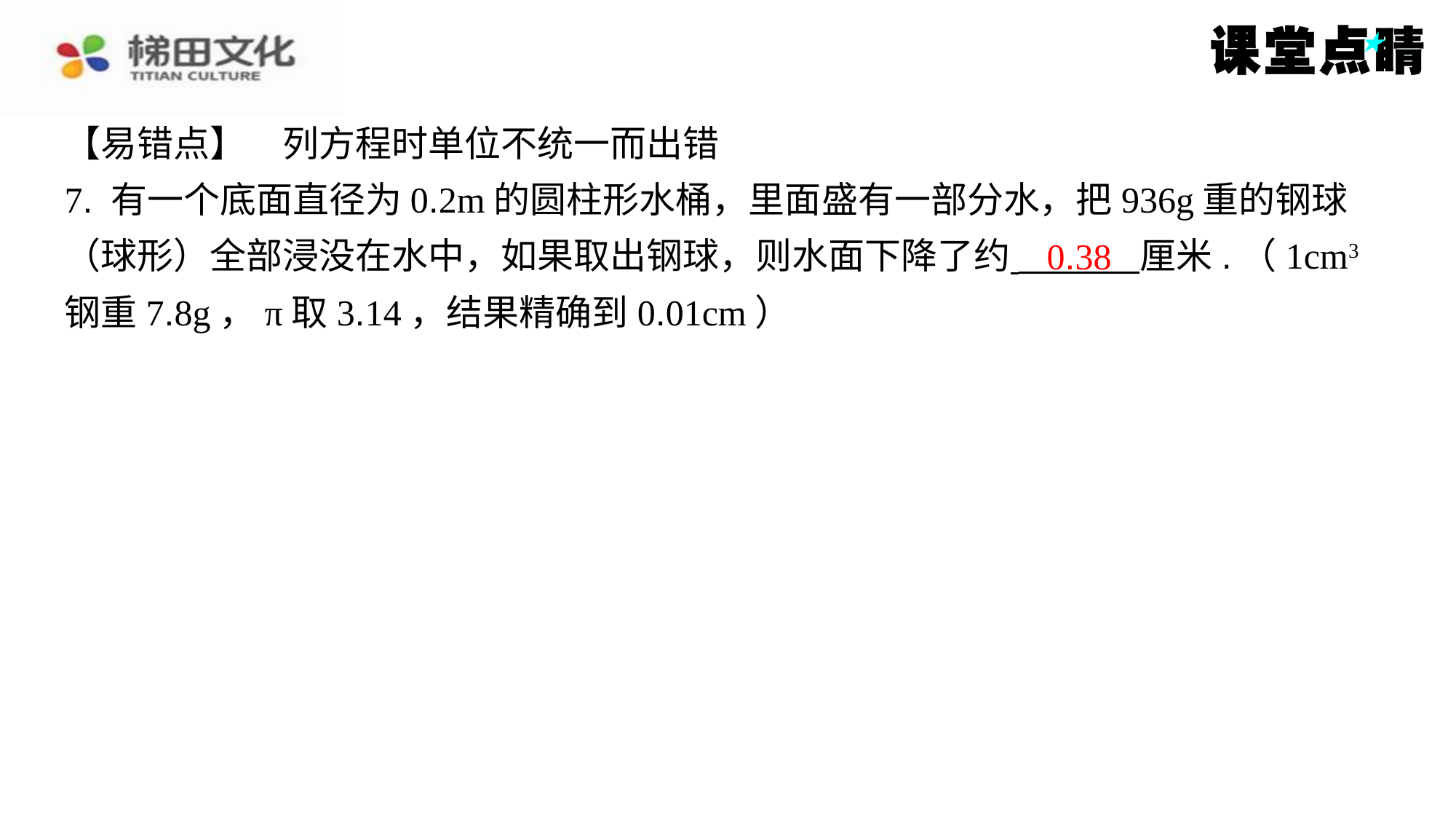

【易错点】　列方程时单位不统一而出错
7. 有一个底面直径为0.2m的圆柱形水桶，里面盛有一部分水，把936g重的钢球
（球形）全部浸没在水中，如果取出钢球，则水面下降了约                    厘米.（1cm3
钢重7.8g，π取3.14，结果精确到0.01cm）
0.38